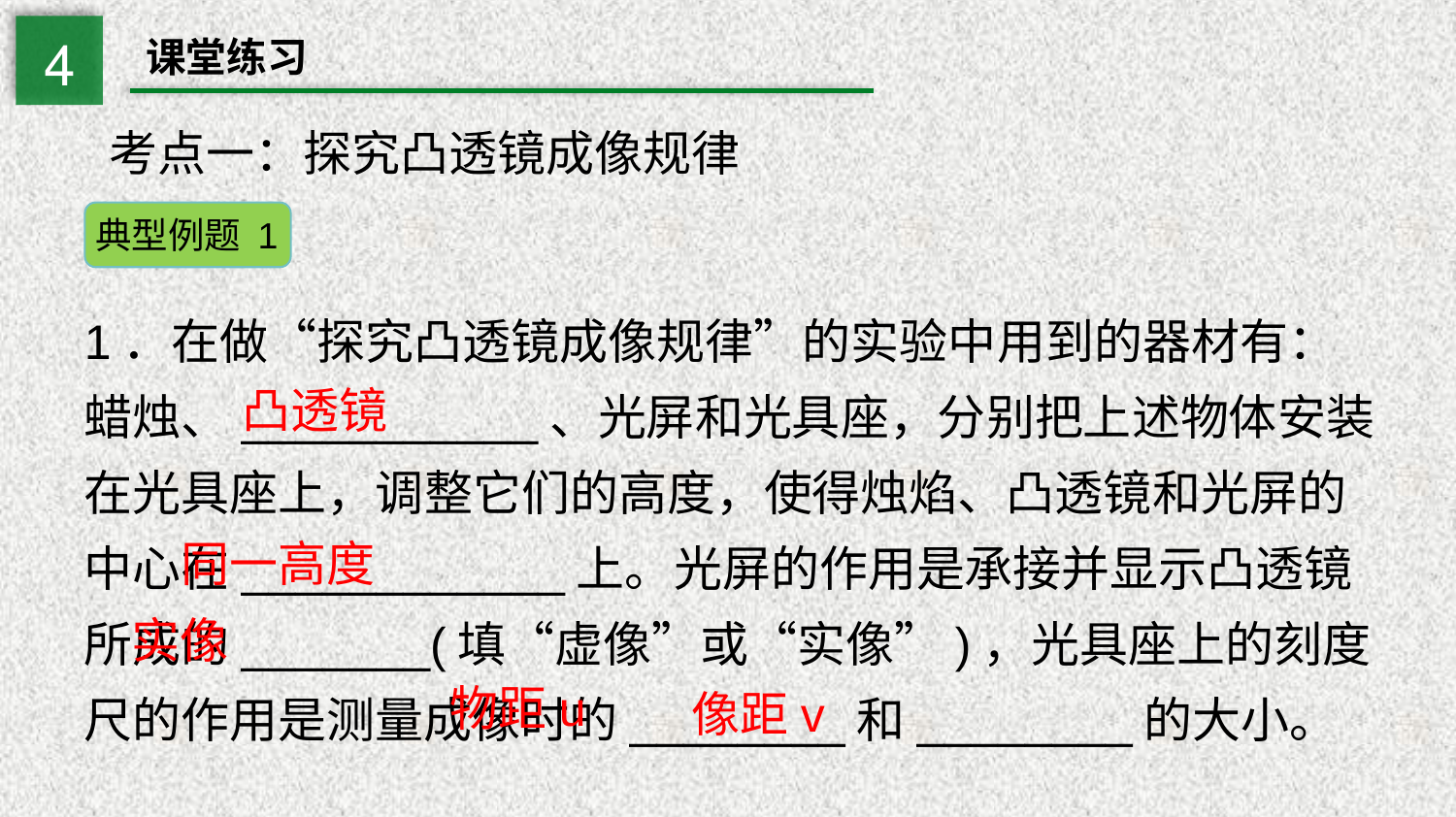

4
课堂练习
考点一：探究凸透镜成像规律
典型例题 1
1．在做“探究凸透镜成像规律”的实验中用到的器材有：蜡烛、___________、光屏和光具座，分别把上述物体安装在光具座上，调整它们的高度，使得烛焰、凸透镜和光屏的中心在____________上。光屏的作用是承接并显示凸透镜所成的_______(填“虚像”或“实像”)，光具座上的刻度尺的作用是测量成像时的________和________的大小。
凸透镜
同一高度
实像
物距u
像距v